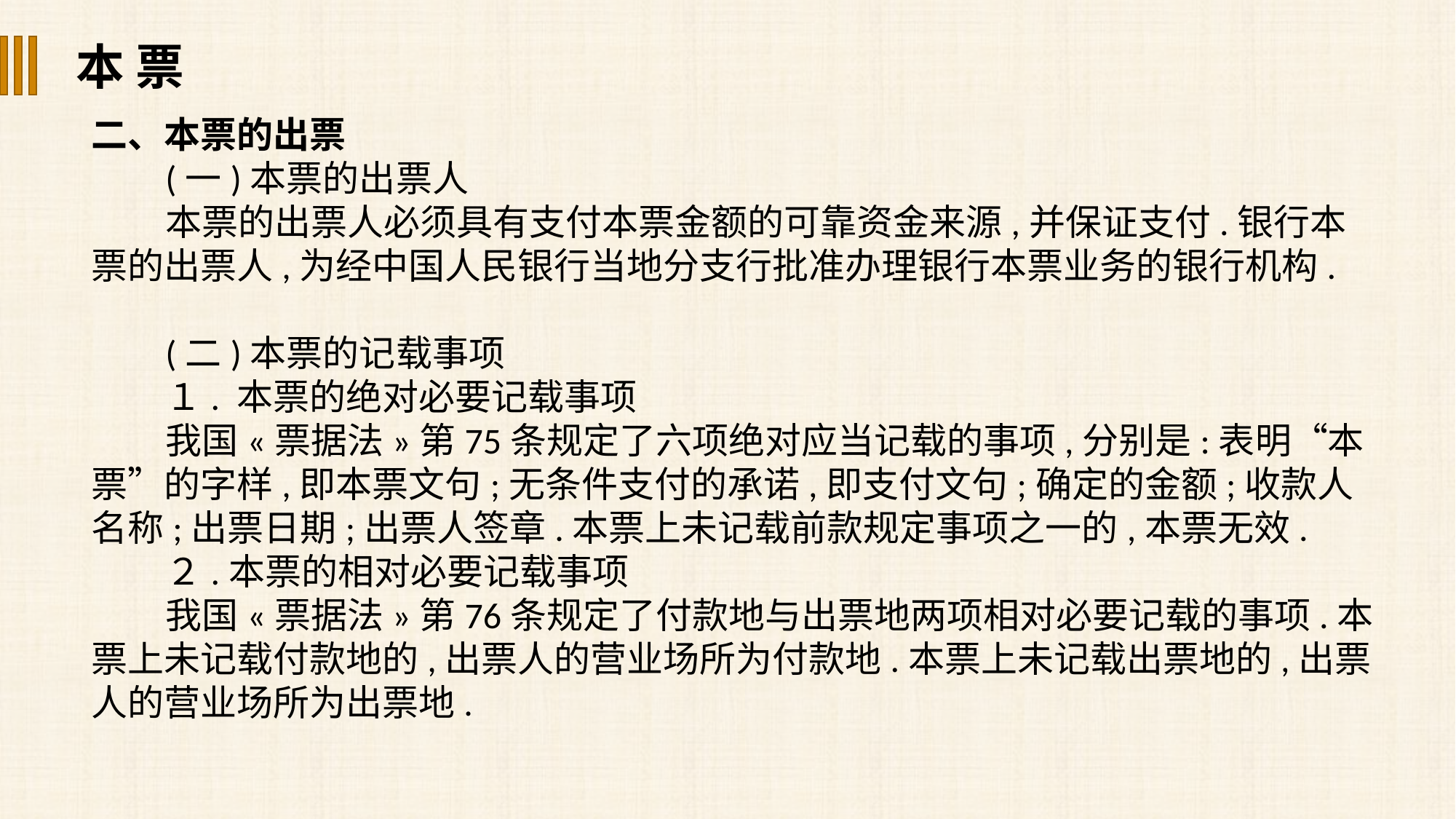

本 票

二、本票的出票
(一)本票的出票人
本票的出票人必须具有支付本票金额的可靠资金来源,并保证支付.银行本票的出票人,为经中国人民银行当地分支行批准办理银行本票业务的银行机构.

(二)本票的记载事项
１. 本票的绝对必要记载事项
我国«票据法»第75条规定了六项绝对应当记载的事项,分别是:表明“本票”的字样,即本票文句;无条件支付的承诺,即支付文句;确定的金额;收款人名称;出票日期;出票人签章.本票上未记载前款规定事项之一的,本票无效.
２.本票的相对必要记载事项
我国«票据法»第76条规定了付款地与出票地两项相对必要记载的事项.本票上未记载付款地的,出票人的营业场所为付款地.本票上未记载出票地的,出票人的营业场所为出票地.